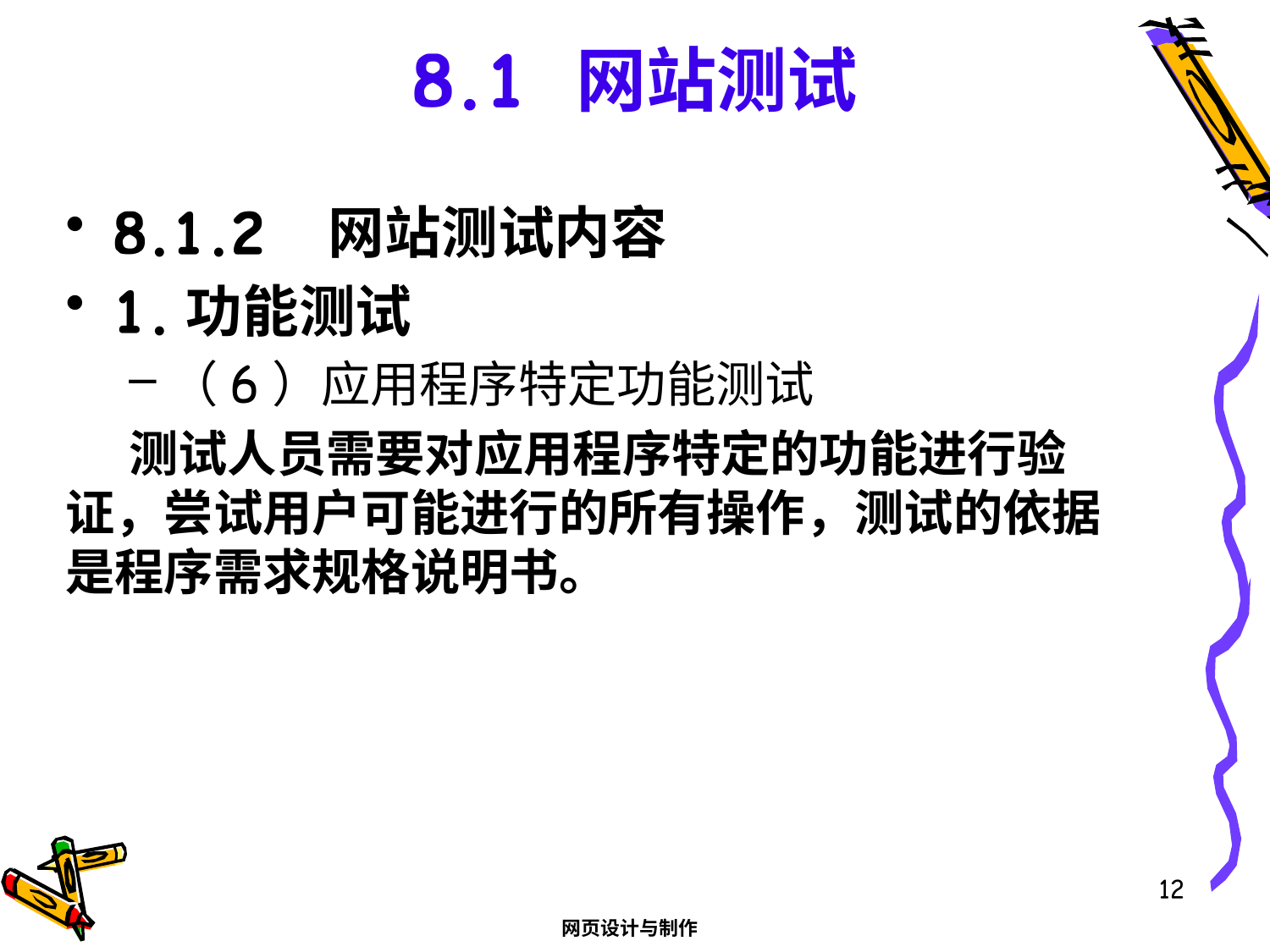

# 8.1 网站测试
8.1.2  网站测试内容
1.功能测试
（6）应用程序特定功能测试
测试人员需要对应用程序特定的功能进行验证，尝试用户可能进行的所有操作，测试的依据是程序需求规格说明书。
12
网页设计与制作